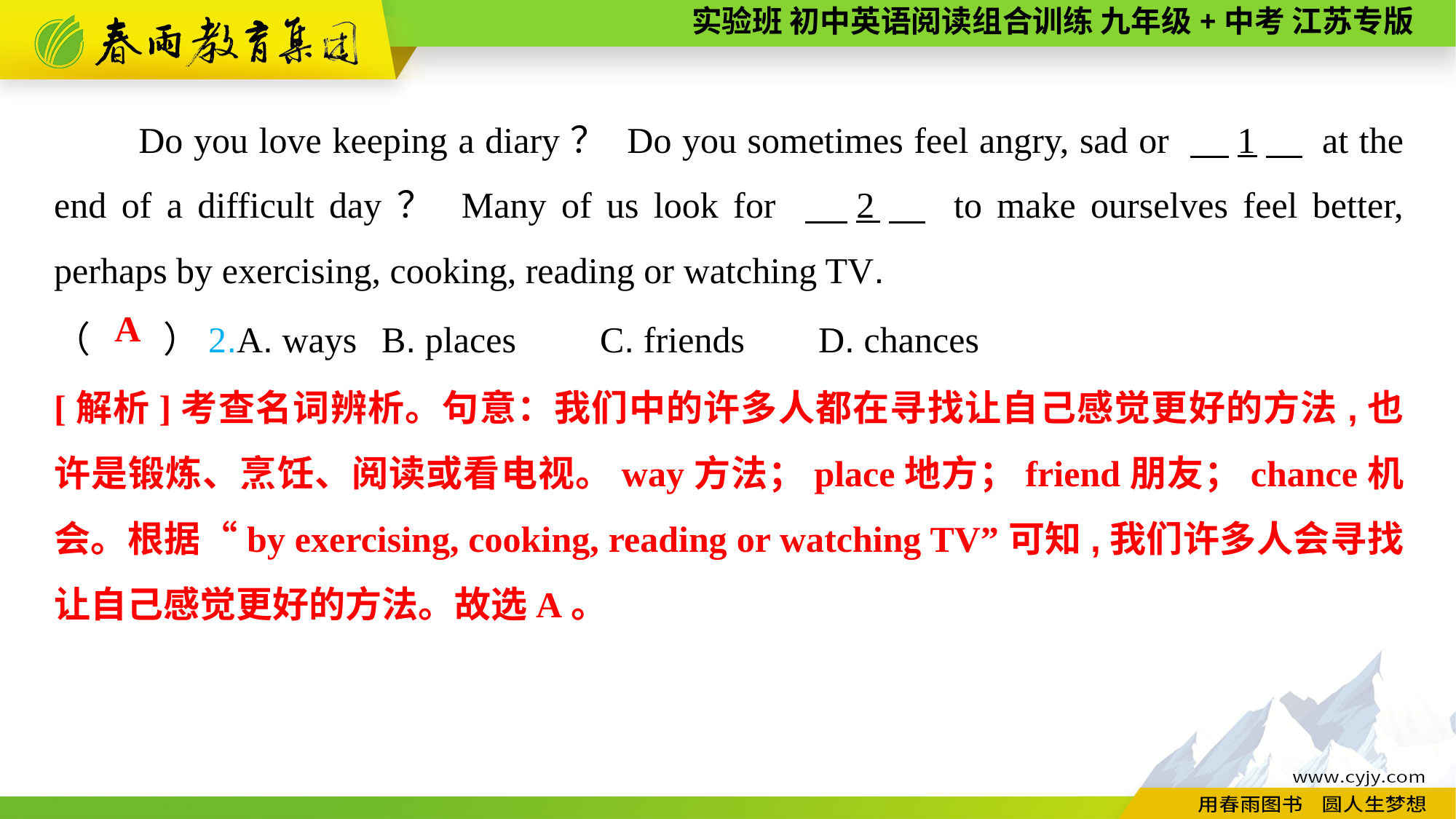

Do you love keeping a diary？ Do you sometimes feel angry, sad or 　1　 at the end of a difficult day？ Many of us look for 　2　 to make ourselves feel better, perhaps by exercising, cooking, reading or watching TV.
（　　）2.A. ways	B. places	C. friends	D. chances
A
[解析]考查名词辨析。句意：我们中的许多人都在寻找让自己感觉更好的方法,也许是锻炼、烹饪、阅读或看电视。way方法；place地方；friend朋友；chance机会。根据“by exercising, cooking, reading or watching TV”可知,我们许多人会寻找让自己感觉更好的方法。故选A。